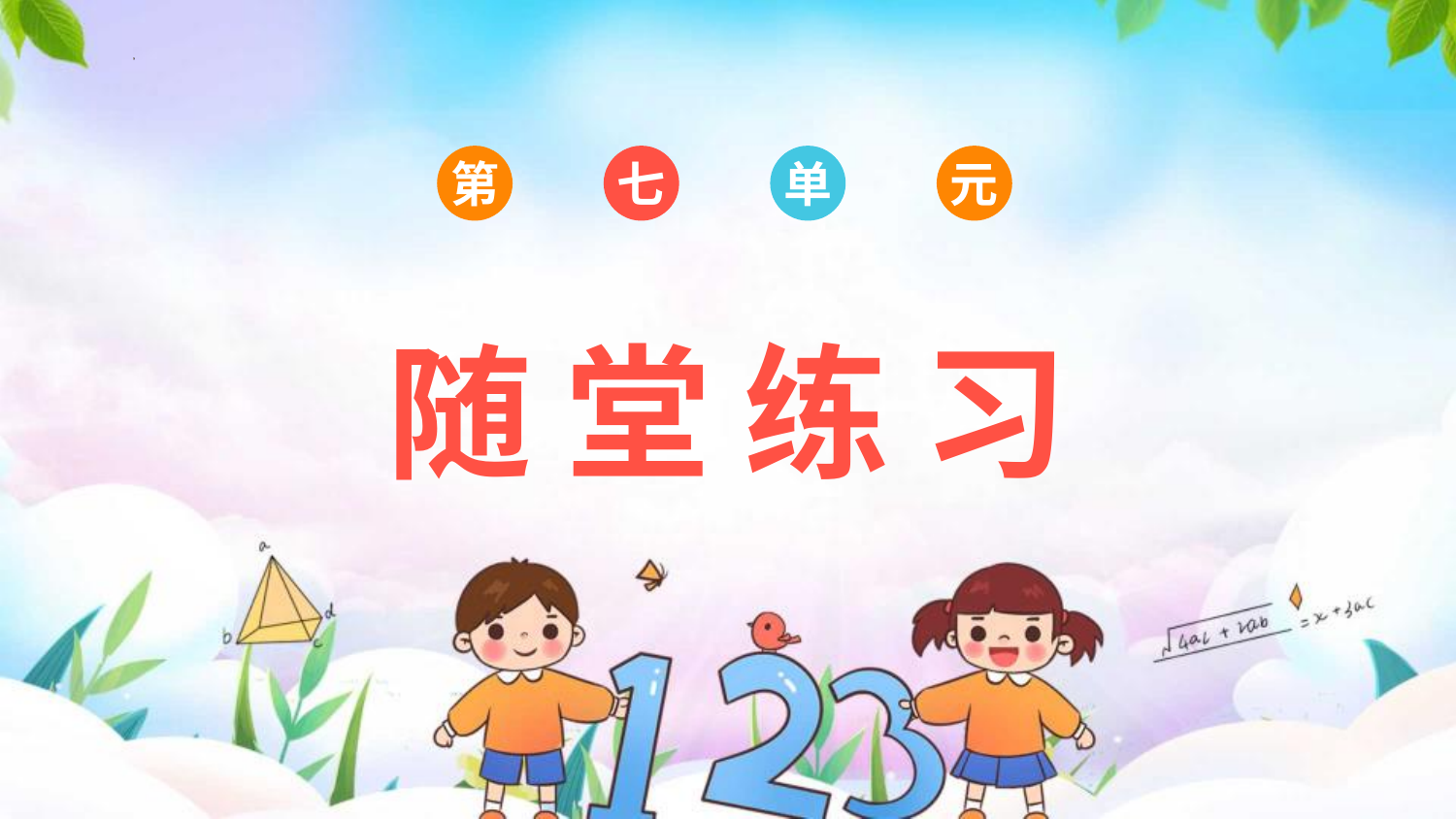

单

第

七

元
随 堂 练 习